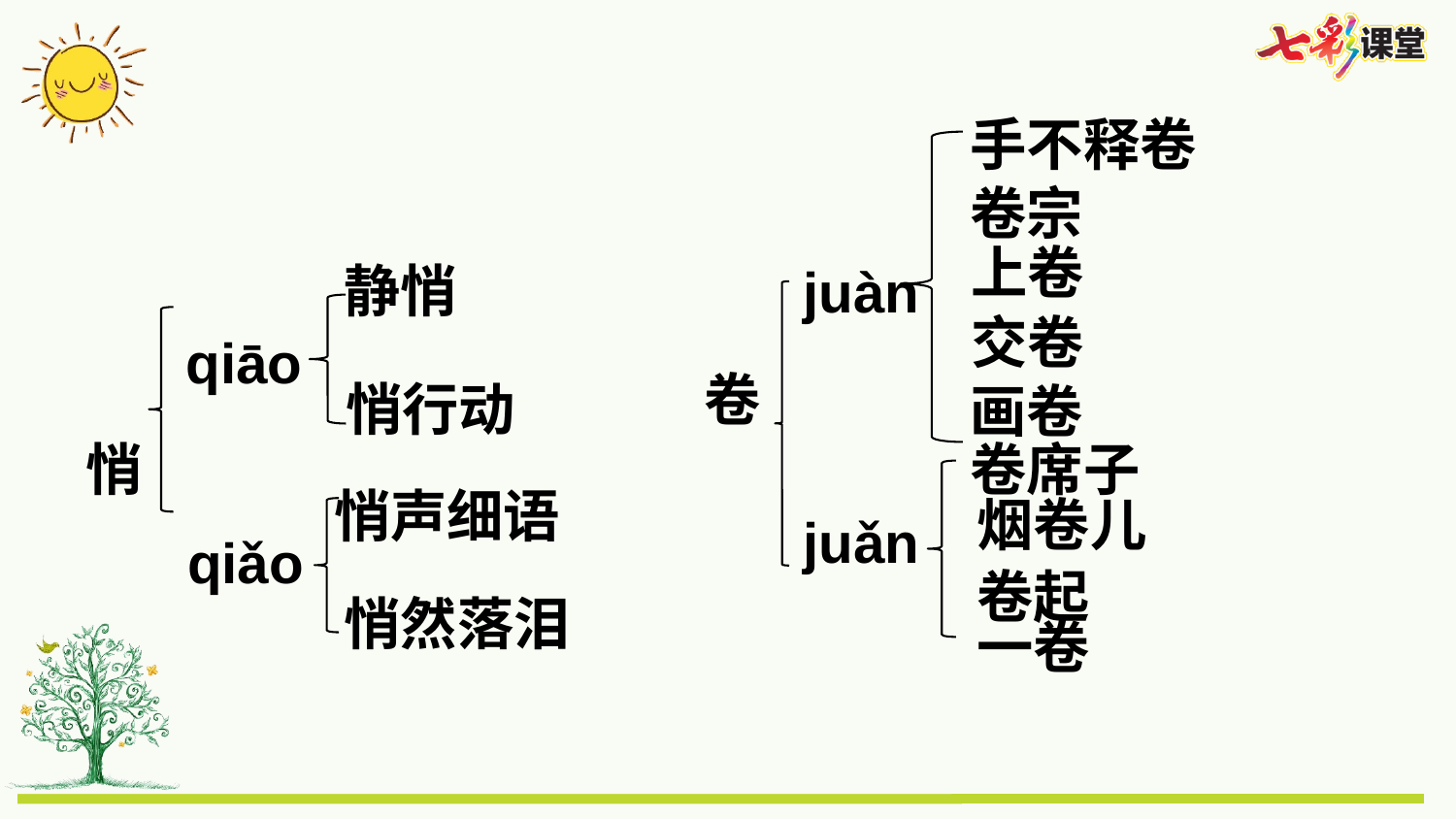

手不释卷

卷宗
上卷
静悄
juàn

交卷

qiāo
卷
悄行动
画卷
卷席子
悄

悄声细语
烟卷儿

juǎn
qiǎo
卷起
悄然落泪
一卷